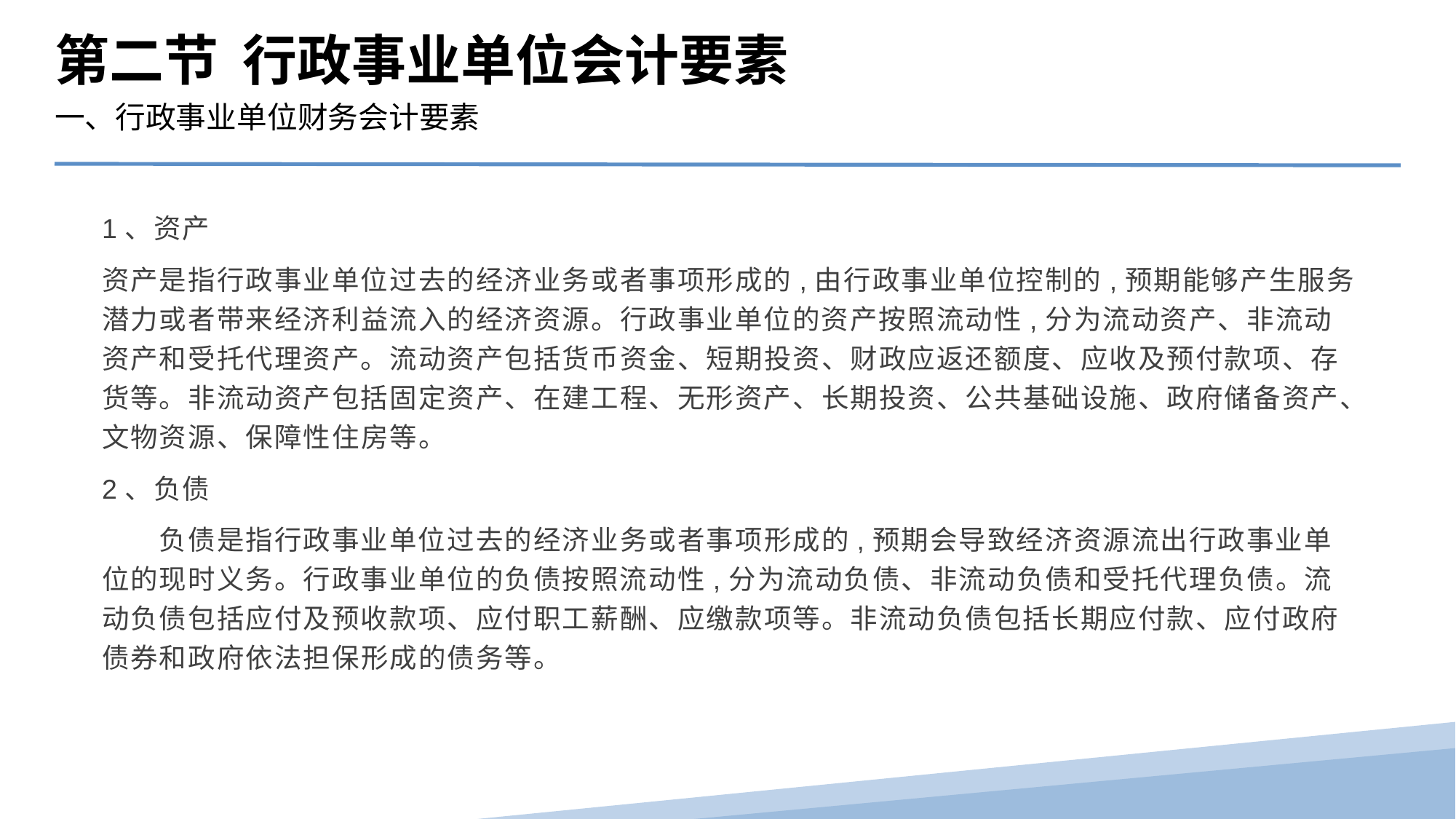

第二节  行政事业单位会计要素
一、行政事业单位财务会计要素
1、资产
资产是指行政事业单位过去的经济业务或者事项形成的,由行政事业单位控制的,预期能够产生服务潜力或者带来经济利益流入的经济资源。行政事业单位的资产按照流动性,分为流动资产、非流动资产和受托代理资产。流动资产包括货币资金、短期投资、财政应返还额度、应收及预付款项、存货等。非流动资产包括固定资产、在建工程、无形资产、长期投资、公共基础设施、政府储备资产、文物资源、保障性住房等。
2、负债
　　负债是指行政事业单位过去的经济业务或者事项形成的,预期会导致经济资源流出行政事业单位的现时义务。行政事业单位的负债按照流动性,分为流动负债、非流动负债和受托代理负债。流动负债包括应付及预收款项、应付职工薪酬、应缴款项等。非流动负债包括长期应付款、应付政府债券和政府依法担保形成的债务等。